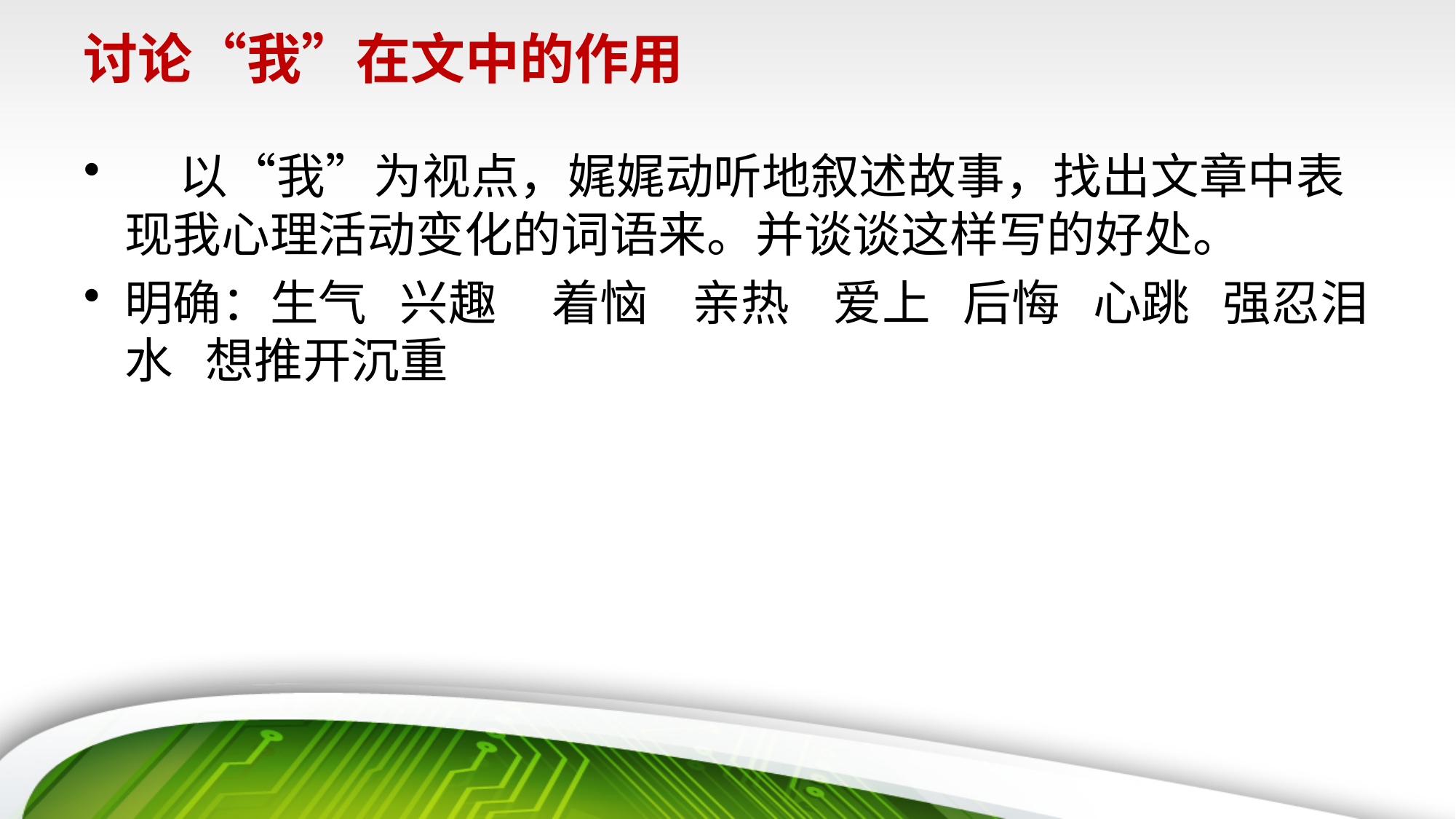

# 讨论“我”在文中的作用
    以“我”为视点，娓娓动听地叙述故事，找出文章中表现我心理活动变化的词语来。并谈谈这样写的好处。
明确：生气   兴趣     着恼    亲热    爱上   后悔   心跳   强忍泪水   想推开沉重